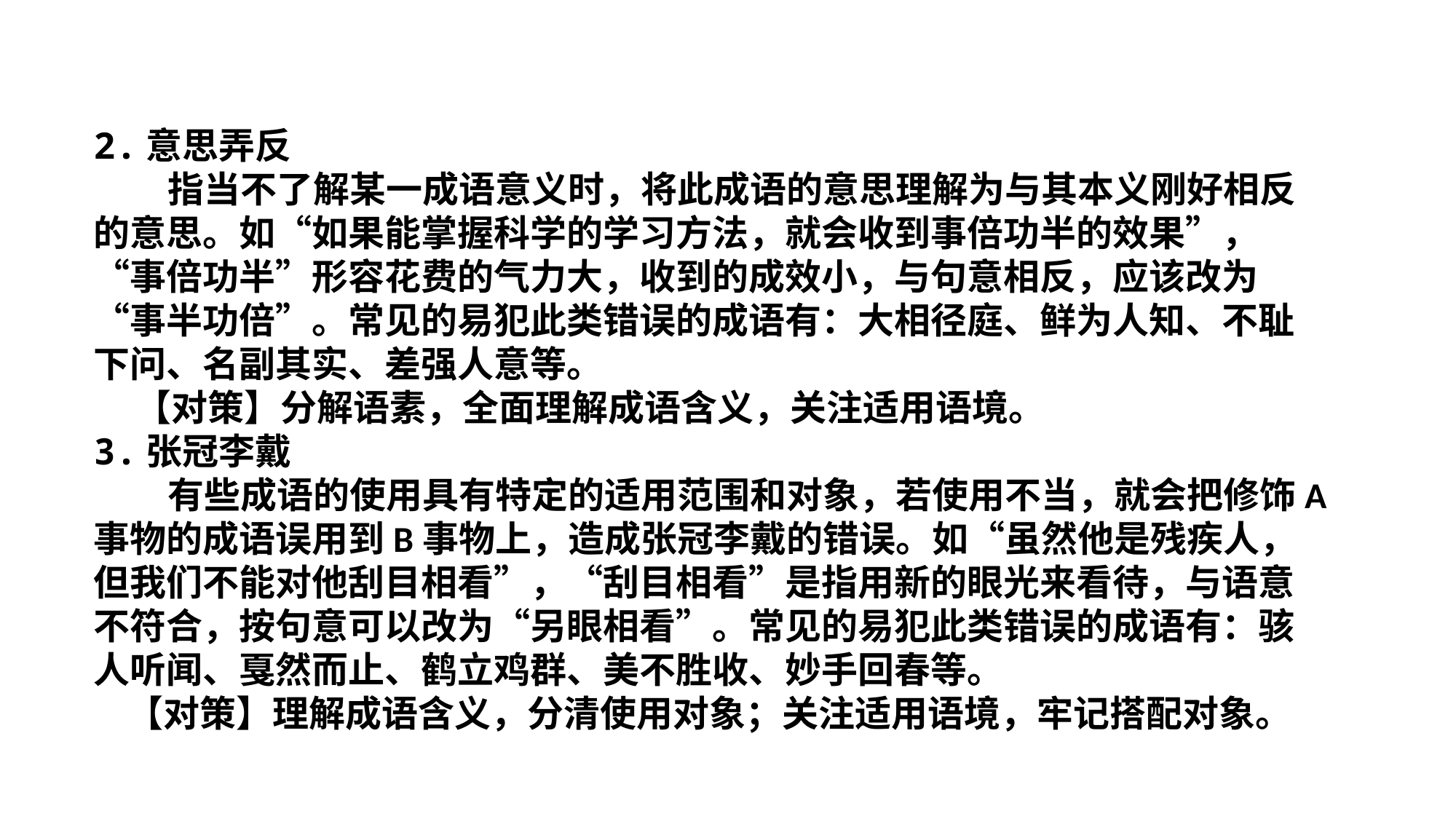

2.意思弄反
        指当不了解某一成语意义时，将此成语的意思理解为与其本义刚好相反的意思。如“如果能掌握科学的学习方法，就会收到事倍功半的效果”，“事倍功半”形容花费的气力大，收到的成效小，与句意相反，应该改为“事半功倍”。常见的易犯此类错误的成语有：大相径庭、鲜为人知、不耻下问、名副其实、差强人意等。
    【对策】分解语素，全面理解成语含义，关注适用语境。
3.张冠李戴
        有些成语的使用具有特定的适用范围和对象，若使用不当，就会把修饰A事物的成语误用到B事物上，造成张冠李戴的错误。如“虽然他是残疾人，但我们不能对他刮目相看”，“刮目相看”是指用新的眼光来看待，与语意不符合，按句意可以改为“另眼相看”。常见的易犯此类错误的成语有：骇人听闻、戛然而止、鹤立鸡群、美不胜收、妙手回春等。
   【对策】理解成语含义，分清使用对象；关注适用语境，牢记搭配对象。